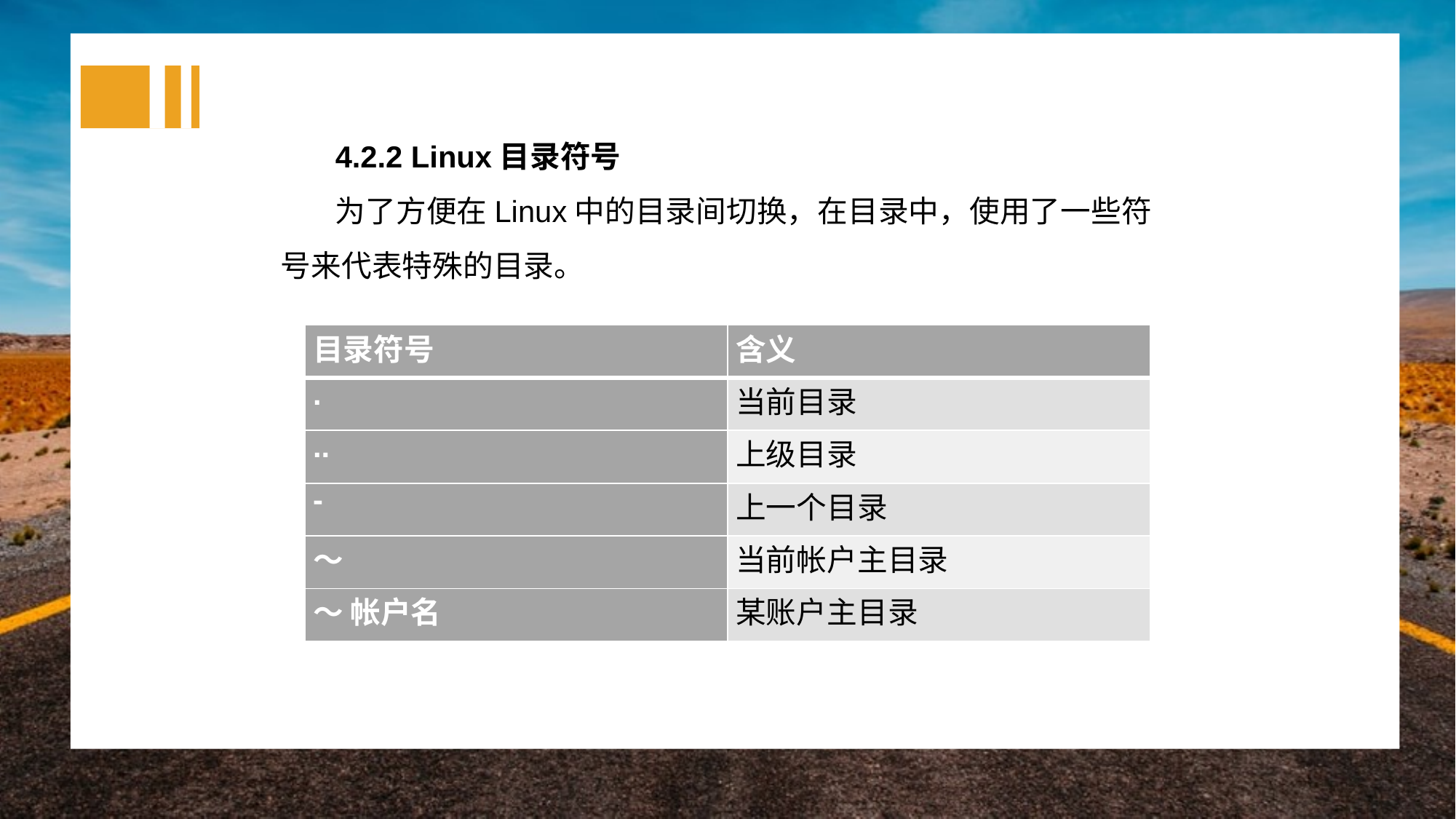

4.2.2 Linux目录符号
为了方便在Linux中的目录间切换，在目录中，使用了一些符号来代表特殊的目录。
| 目录符号 | 含义 |
| --- | --- |
| . | 当前目录 |
| .. | 上级目录 |
| - | 上一个目录 |
| ～ | 当前帐户主目录 |
| ～ 帐户名 | 某账户主目录 |